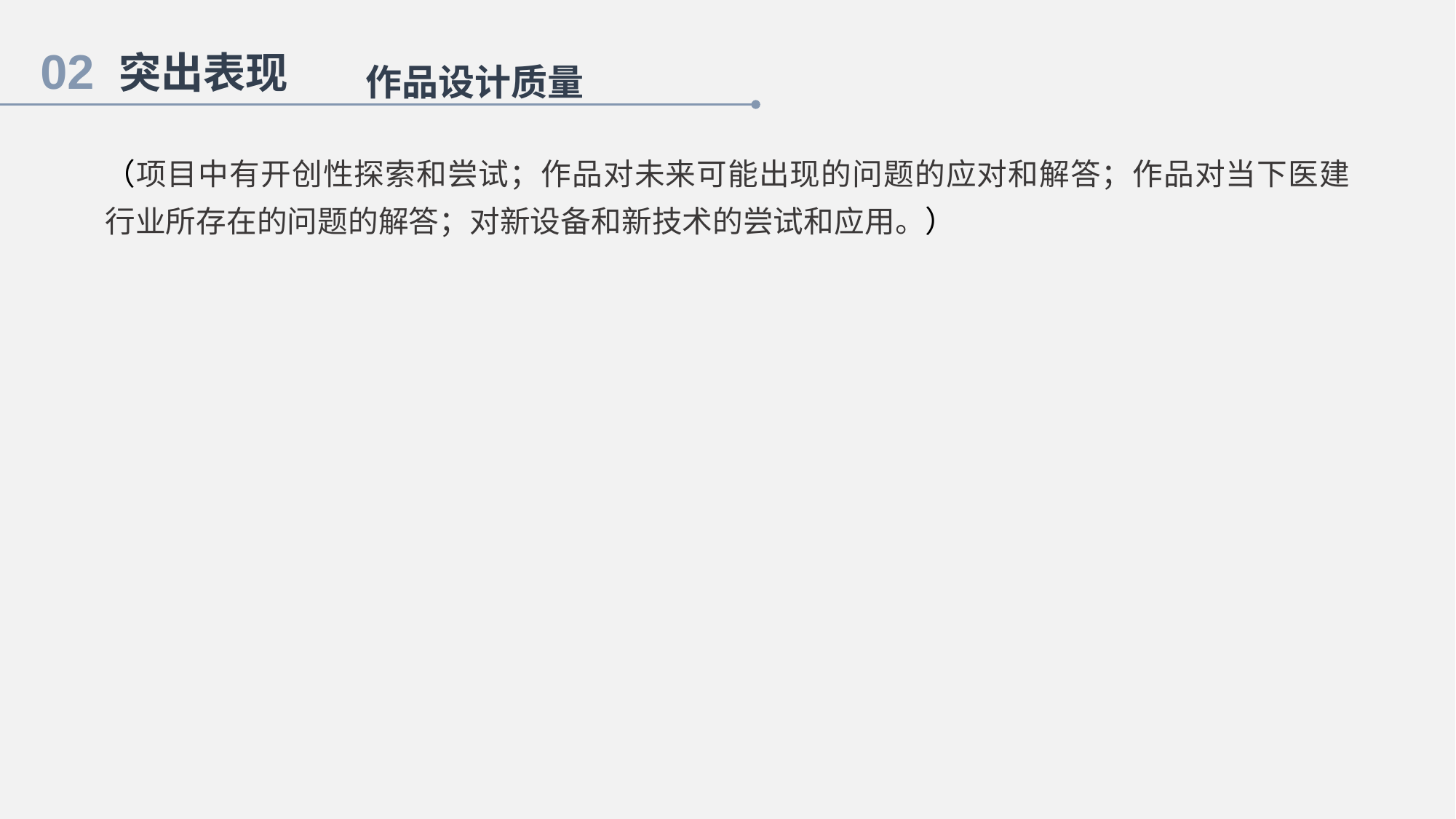

作品设计质量
02
突出表现
（项目中有开创性探索和尝试；作品对未来可能出现的问题的应对和解答；作品对当下医建行业所存在的问题的解答；对新设备和新技术的尝试和应用。）